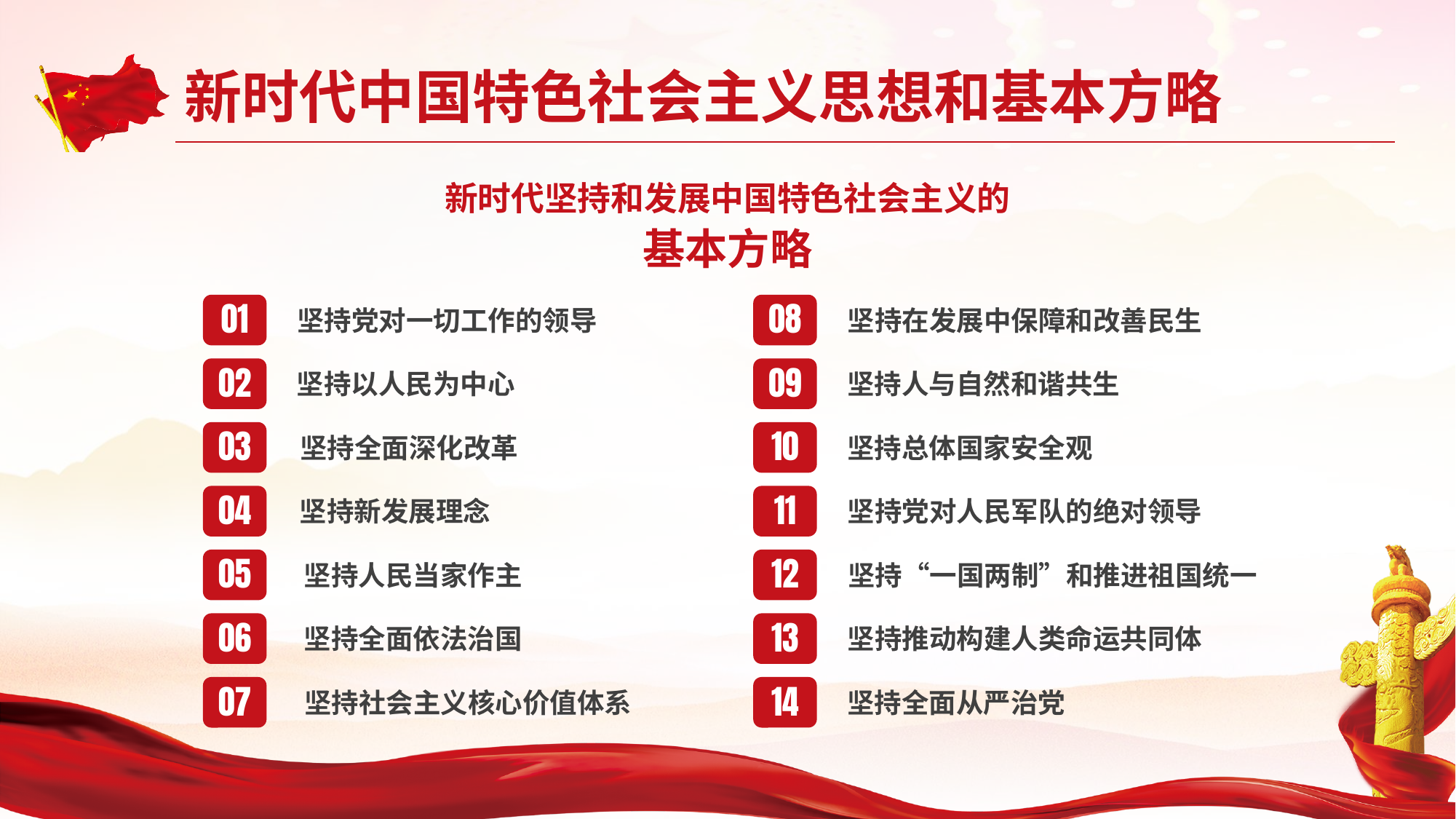

新时代坚持和发展中国特色社会主义的
基本方略
01
坚持党对一切工作的领导
08
坚持在发展中保障和改善民生
02
坚持以人民为中心
09
坚持人与自然和谐共生
03
坚持全面深化改革
10
坚持总体国家安全观
04
坚持新发展理念
11
坚持党对人民军队的绝对领导
05
坚持人民当家作主
12
坚持“一国两制”和推进祖国统一
06
坚持全面依法治国
13
坚持推动构建人类命运共同体
07
坚持社会主义核心价值体系
14
坚持全面从严治党